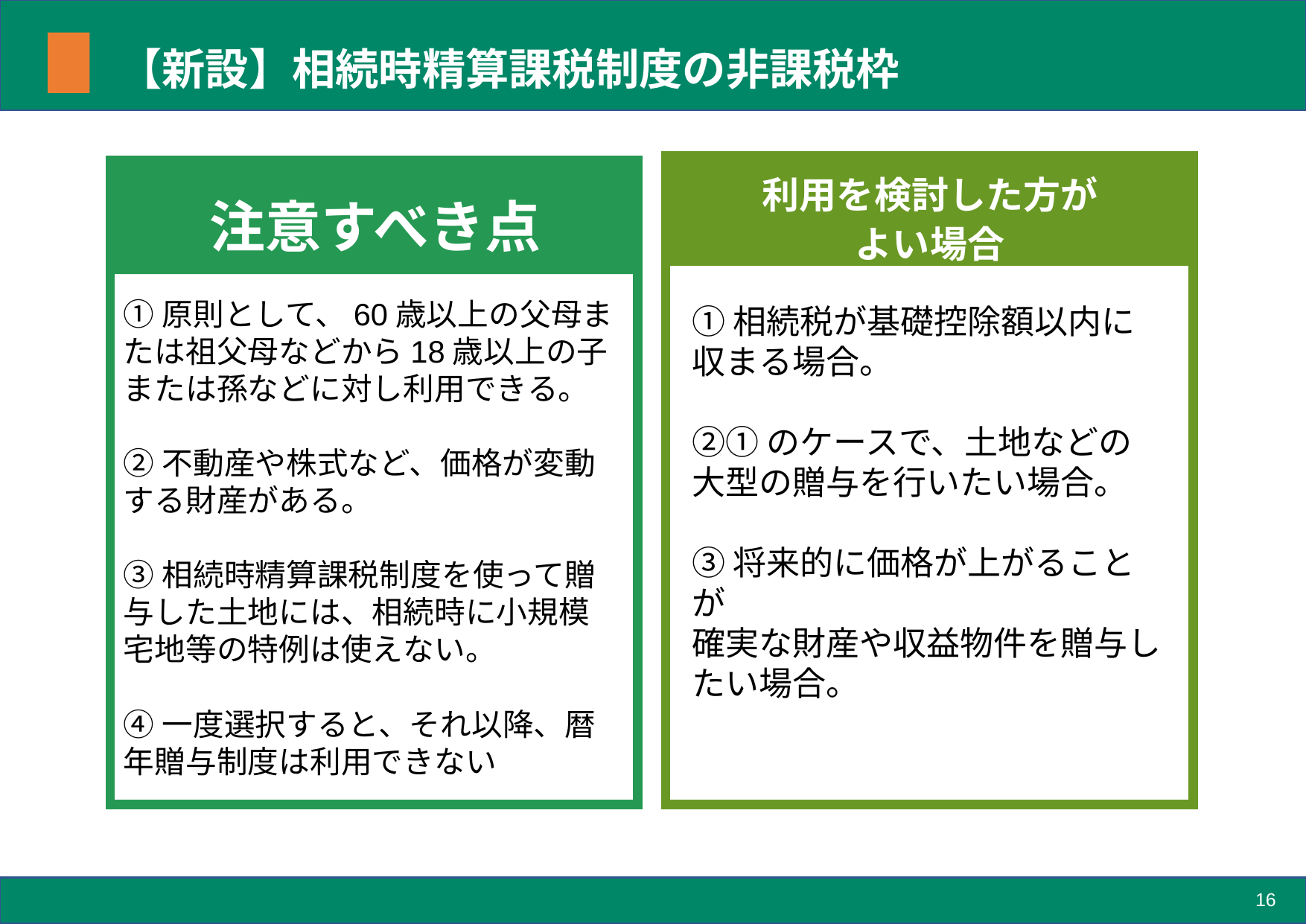

# 【新設】相続時精算課税制度の非課税枠

利用を検討した方が
よい場合

注意すべき点
①原則として、60歳以上の父母または祖父母などから18歳以上の子または孫などに対し利用できる。

②不動産や株式など、価格が変動する財産がある。

③相続時精算課税制度を使って贈与した土地には、相続時に小規模宅地等の特例は使えない。

④一度選択すると、それ以降、暦年贈与制度は利用できない
①相続税が基礎控除額以内に収まる場合。

②①のケースで、土地などの
大型の贈与を行いたい場合。

③将来的に価格が上がることが
確実な財産や収益物件を贈与したい場合。